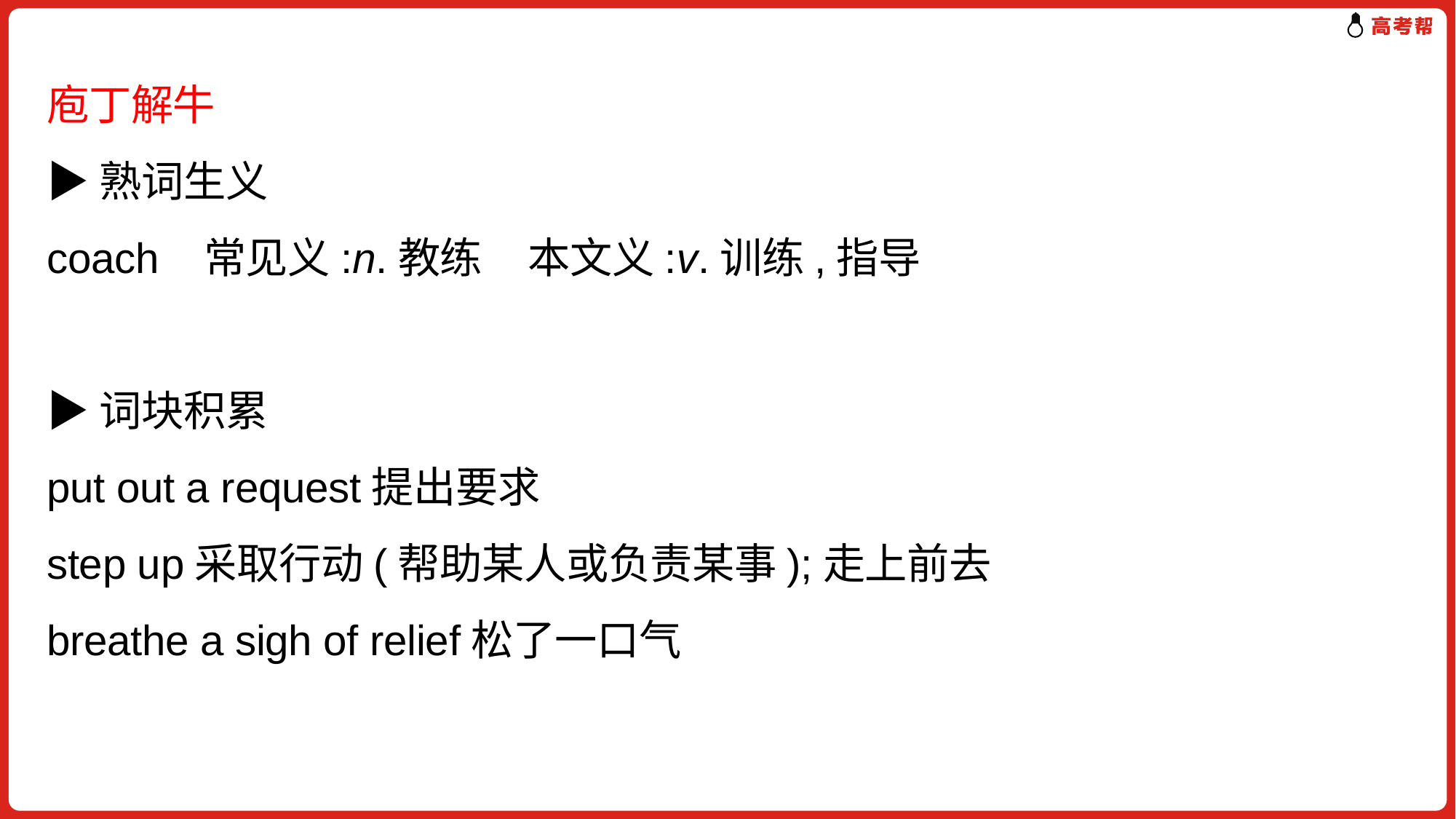

庖丁解牛
▶熟词生义
coach   常见义:n.教练     本文义:v.训练,指导

▶词块积累
put out a request提出要求
step up采取行动(帮助某人或负责某事);走上前去
breathe a sigh of relief松了一口气